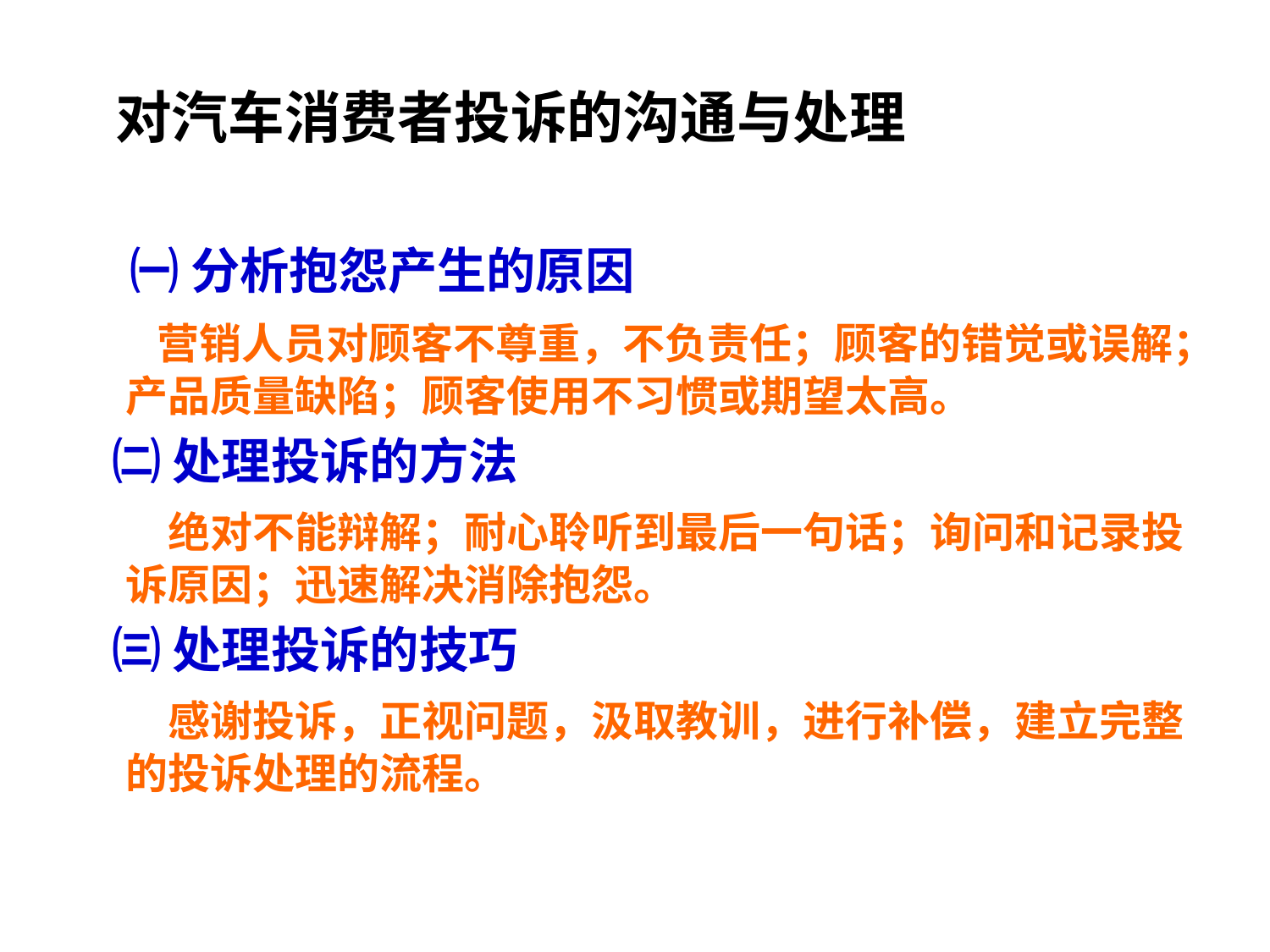

对汽车消费者投诉的沟通与处理
   ㈠ 分析抱怨产生的原因
      营销人员对顾客不尊重，不负责任；顾客的错觉或误解；产品质量缺陷；顾客使用不习惯或期望太高。
  ㈡ 处理投诉的方法
       绝对不能辩解；耐心聆听到最后一句话；询问和记录投诉原因；迅速解决消除抱怨。
  ㈢ 处理投诉的技巧
       感谢投诉，正视问题，汲取教训，进行补偿，建立完整的投诉处理的流程。